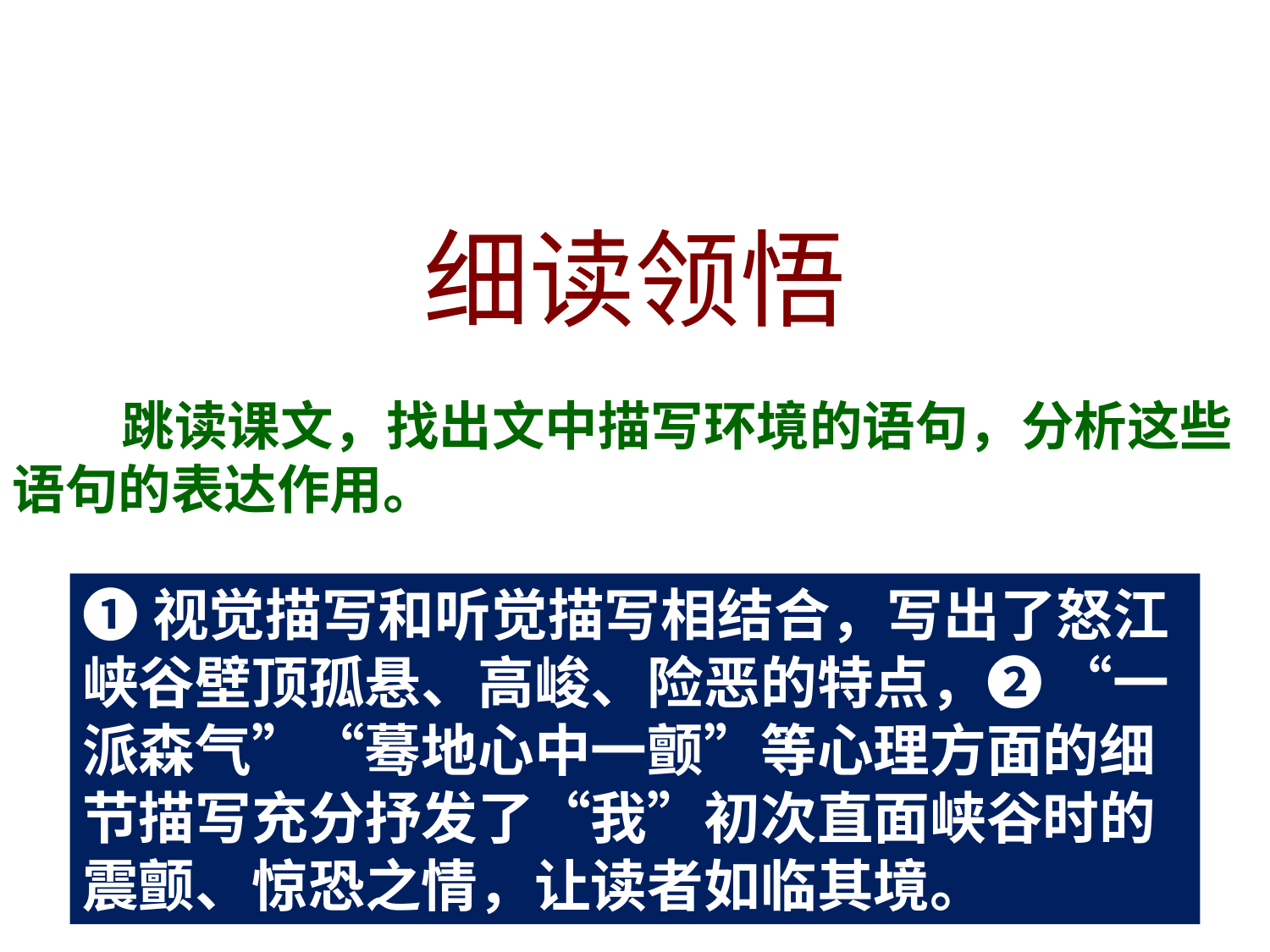

细读领悟
        跳读课文，找出文中描写环境的语句，分析这些语句的表达作用。
视觉
①万丈绝壁飞快垂下去，马帮原来就在这壁顶上……（5）怒江自西北天际亮亮而来，深远似涓涓细流，隐隐喧声腾上来，着一派森气。俯望那江，蓦地心中一颤，惨叫一声。（6）
❶视觉描写和听觉描写相结合，写出了怒江峡谷壁顶孤悬、高峻、险恶的特点，❷ “一派森气”“蓦地心中一颤”等心理方面的细节描写充分抒发了“我”初次直面峡谷时的震颤、惊恐之情，让读者如临其境。
听觉
心理描写